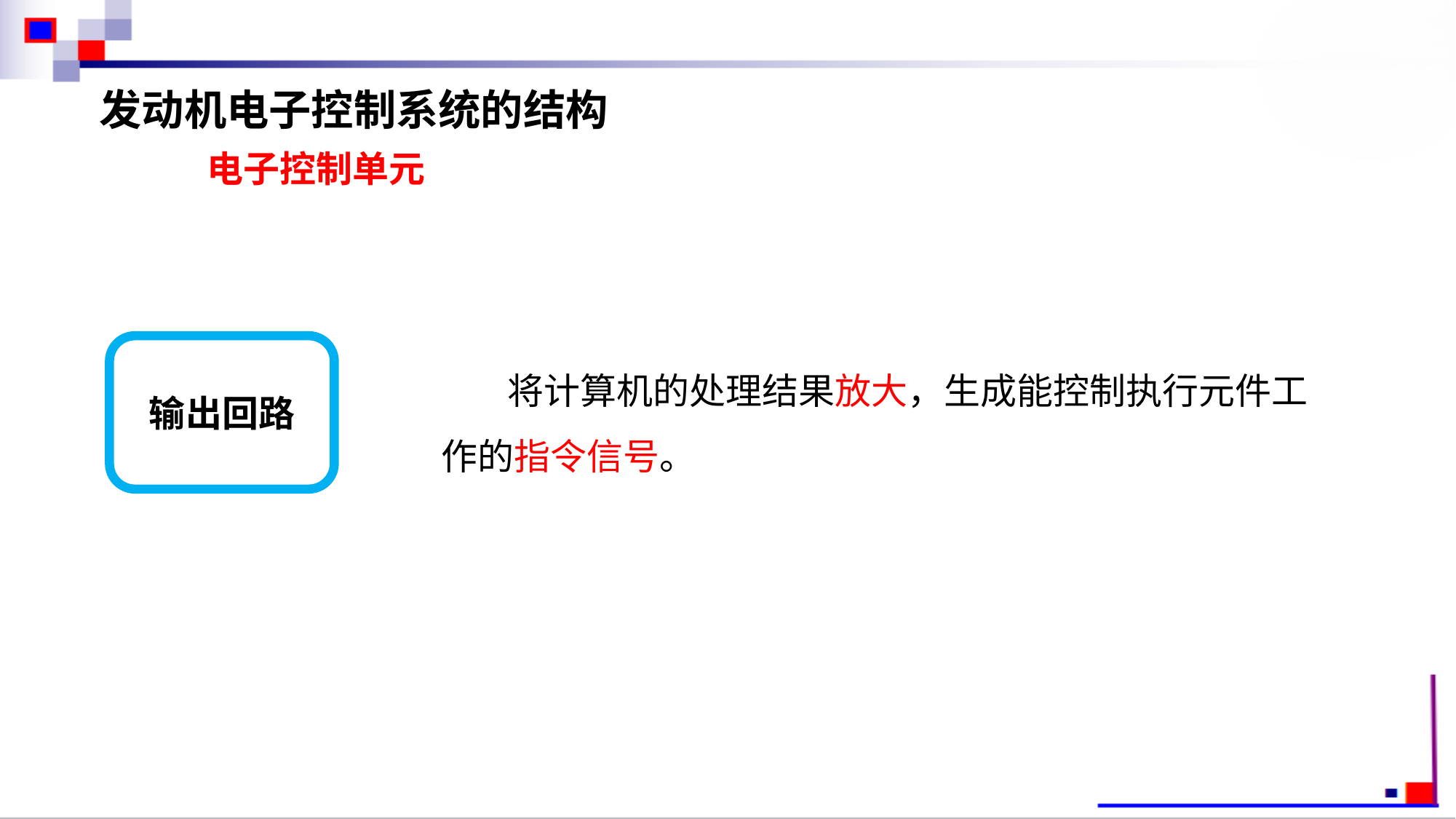

发动机电子控制系统的结构
电子控制单元
输出回路
       将计算机的处理结果放大，生成能控制执行元件工作的指令信号。